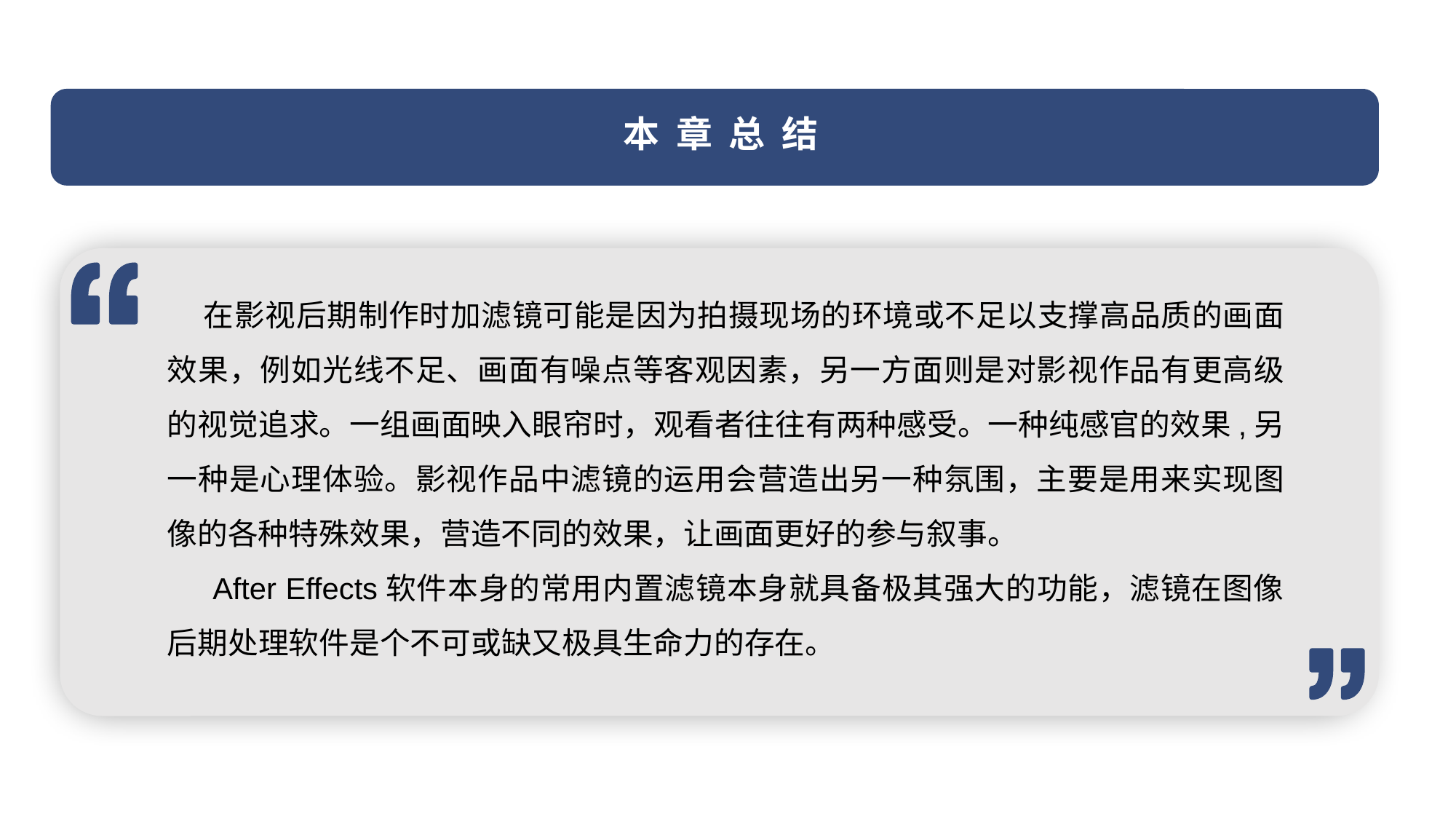

本  章  总  结

在影视后期制作时加滤镜可能是因为拍摄现场的环境或不足以支撑高品质的画面效果，例如光线不足、画面有噪点等客观因素，另一方面则是对影视作品有更高级的视觉追求。一组画面映入眼帘时，观看者往往有两种感受。一种纯感官的效果,另一种是心理体验。影视作品中滤镜的运用会营造出另一种氛围，主要是用来实现图像的各种特殊效果，营造不同的效果，让画面更好的参与叙事。
 After Effects软件本身的常用内置滤镜本身就具备极其强大的功能，滤镜在图像后期处理软件是个不可或缺又极具生命力的存在。